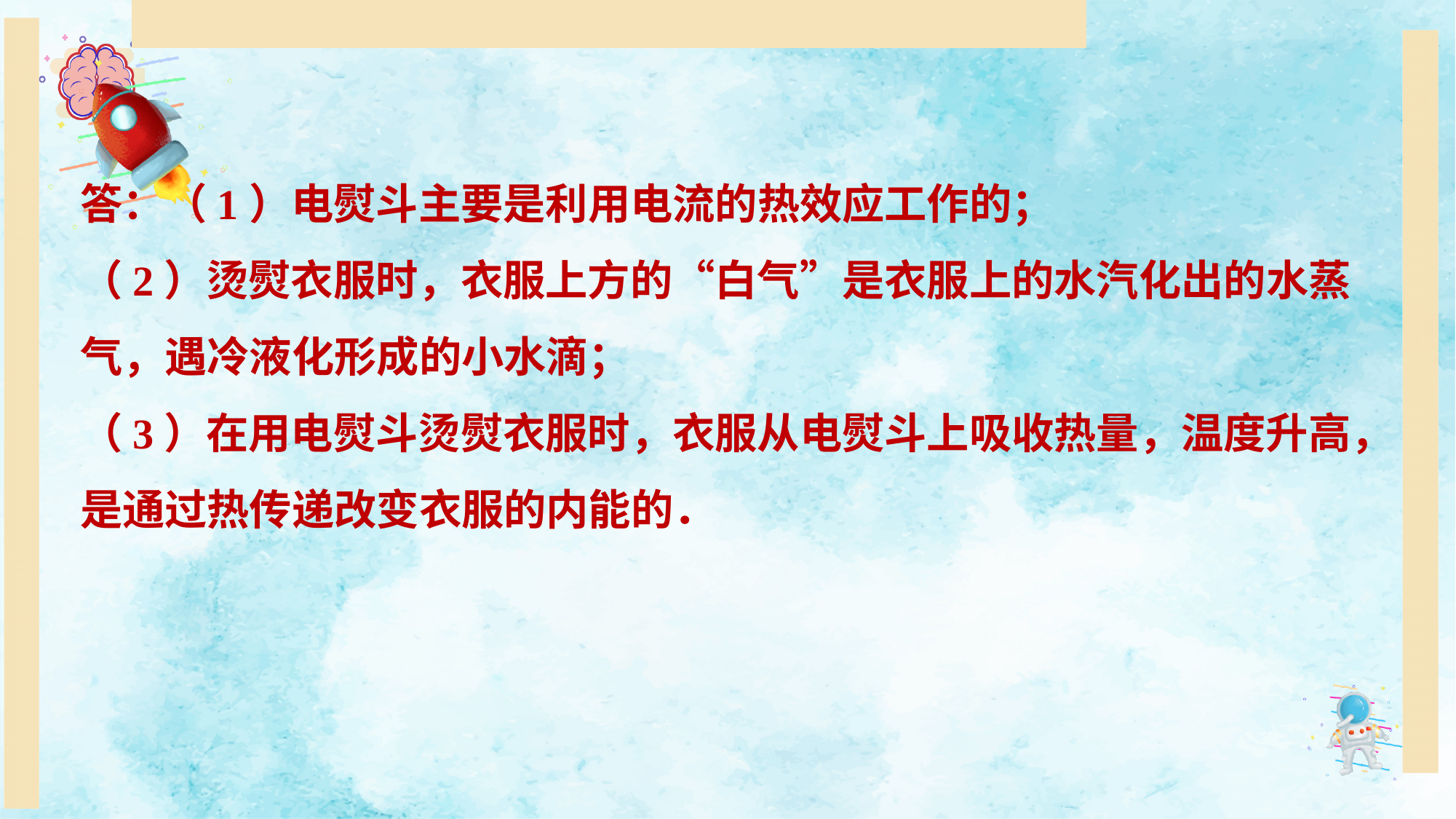

答：（1）电熨斗主要是利用电流的热效应工作的；
（2）烫熨衣服时，衣服上方的“白气”是衣服上的水汽化出的水蒸气，遇冷液化形成的小水滴；
（3）在用电熨斗烫熨衣服时，衣服从电熨斗上吸收热量，温度升高，是通过热传递改变衣服的内能的．